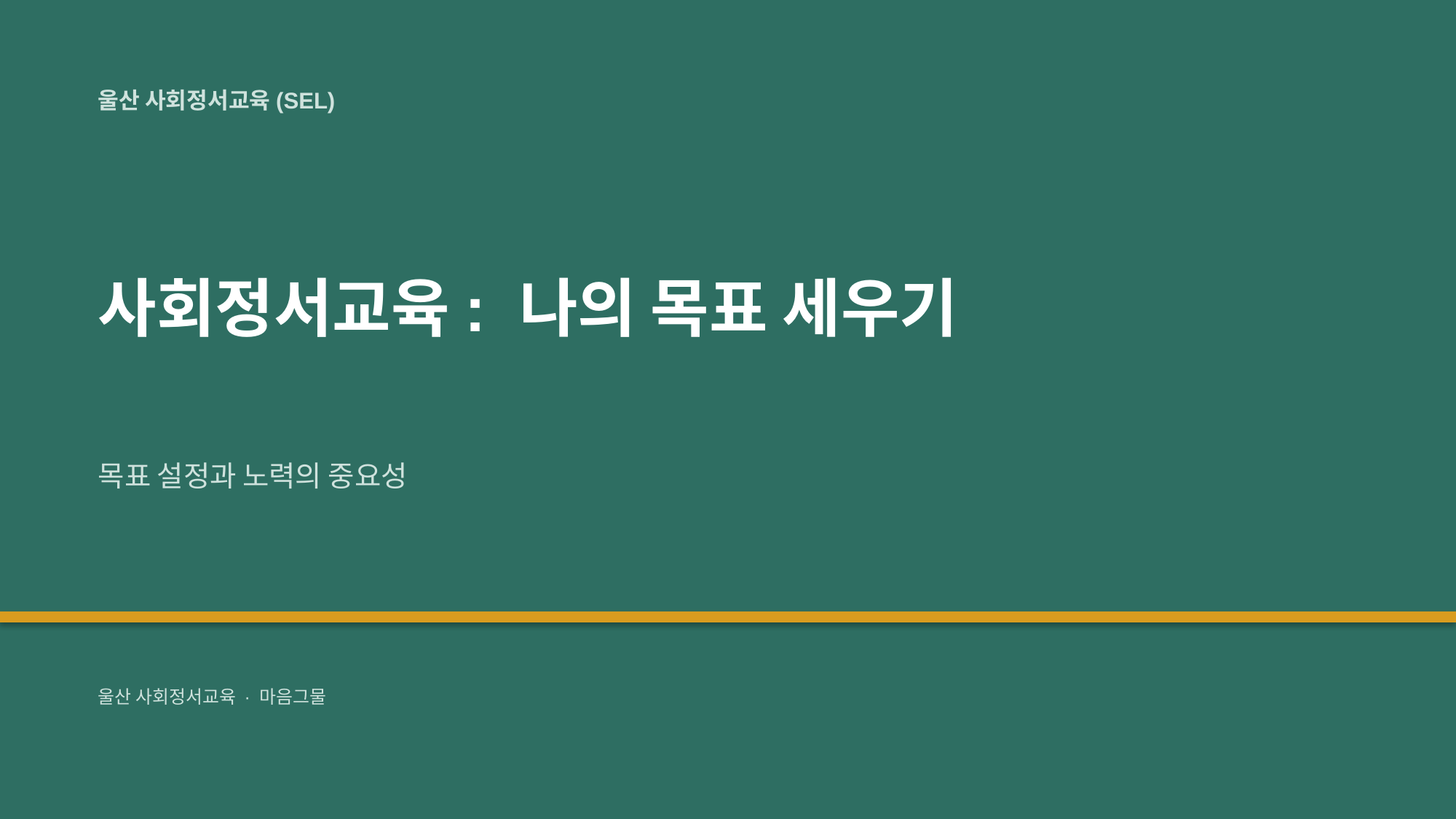

울산 사회정서교육(SEL)
사회정서교육: 나의 목표 세우기
목표 설정과 노력의 중요성

울산 사회정서교육 · 마음그물